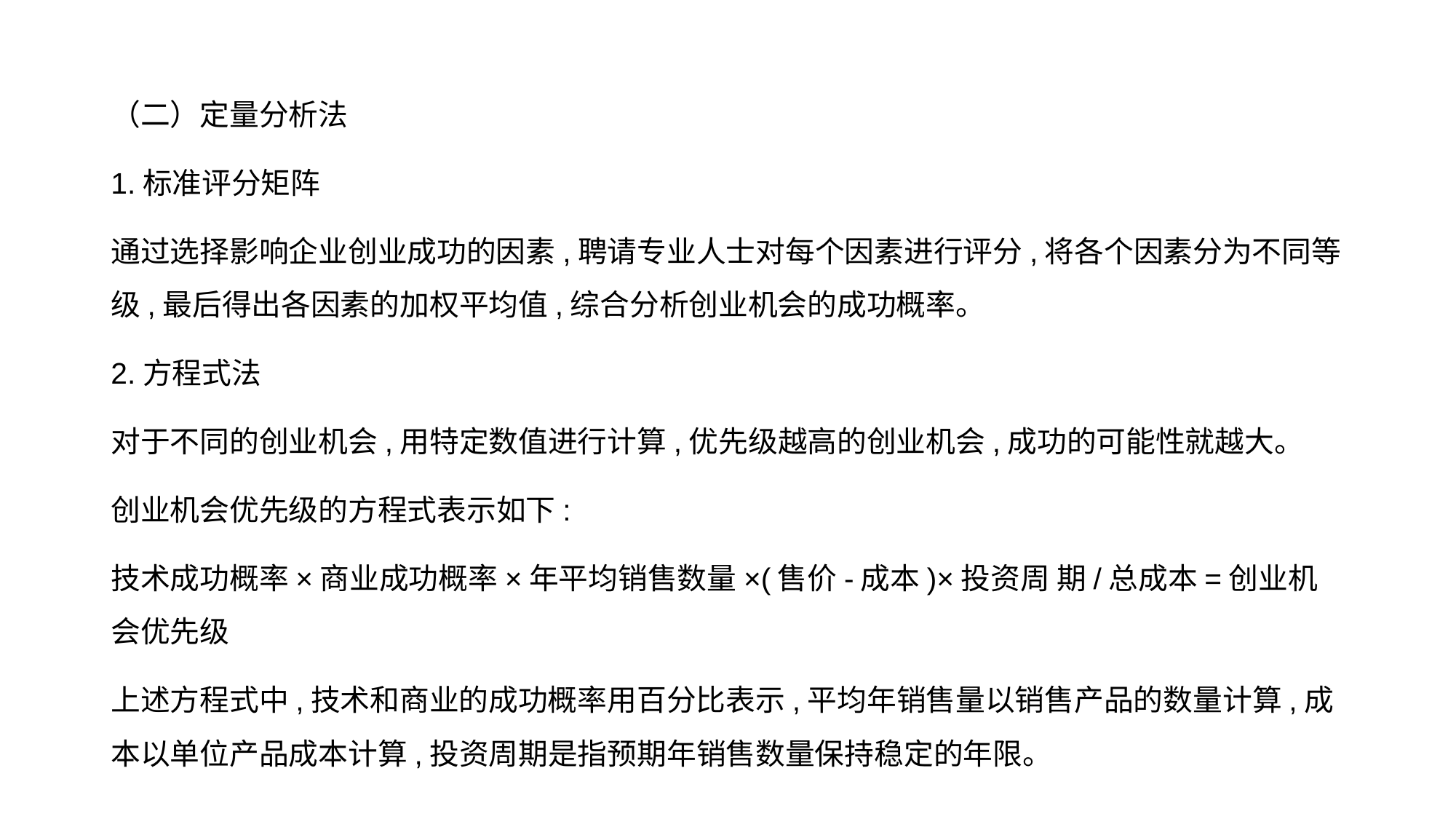

（二）定量分析法
1.标准评分矩阵
通过选择影响企业创业成功的因素,聘请专业人士对每个因素进行评分,将各个因素分为不同等级,最后得出各因素的加权平均值,综合分析创业机会的成功概率。
2.方程式法
对于不同的创业机会,用特定数值进行计算,优先级越高的创业机会,成功的可能性就越大。
创业机会优先级的方程式表示如下:
技术成功概率×商业成功概率×年平均销售数量×(售价-成本)×投资周 期/总成本=创业机会优先级
上述方程式中,技术和商业的成功概率用百分比表示,平均年销售量以销售产品的数量计算,成本以单位产品成本计算,投资周期是指预期年销售数量保持稳定的年限。